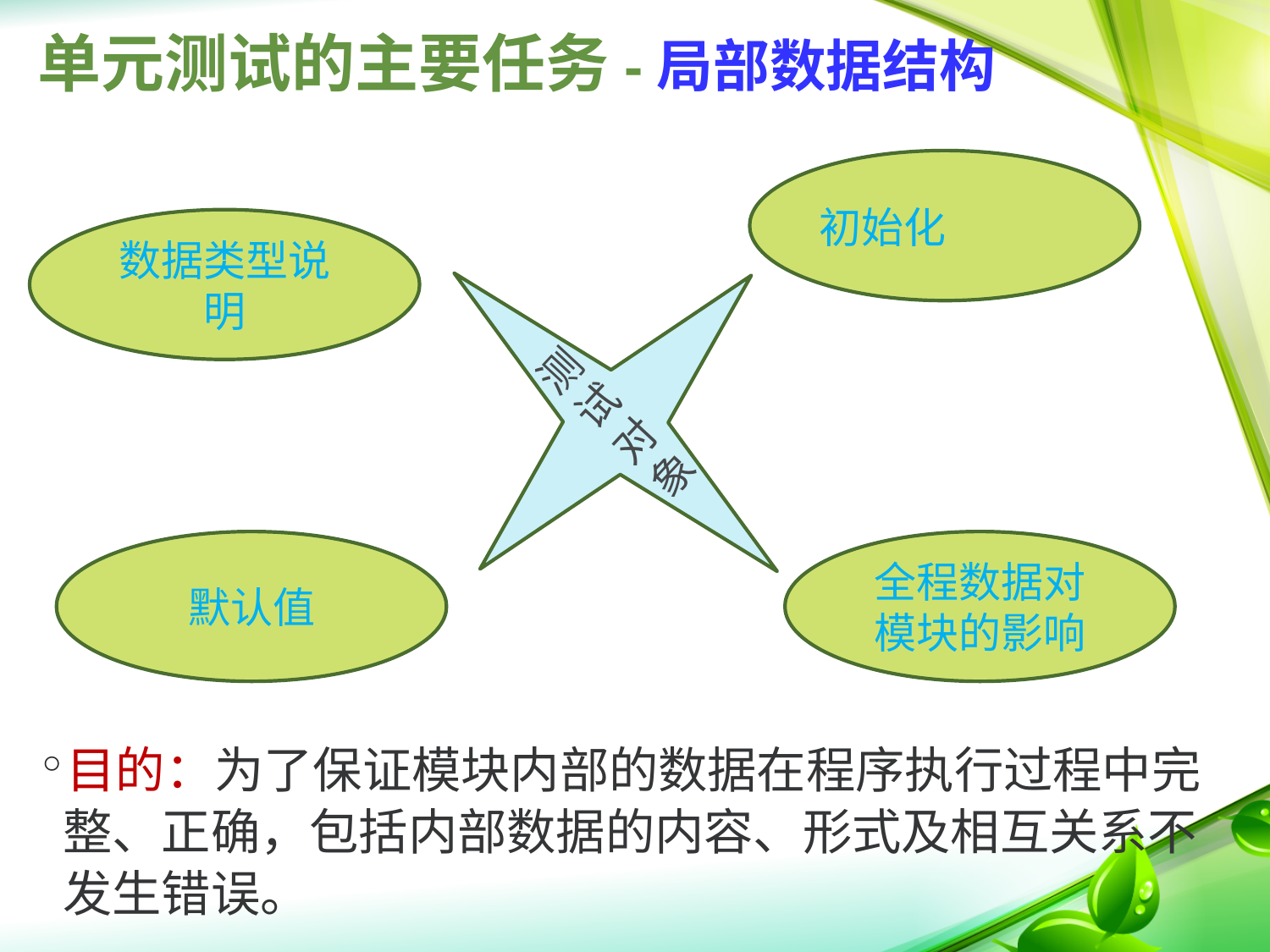

# 单元测试的主要任务-局部数据结构
初始化
测试对象
数据类型说明
默认值
全程数据对模块的影响
目的：为了保证模块内部的数据在程序执行过程中完整、正确，包括内部数据的内容、形式及相互关系不发生错误。